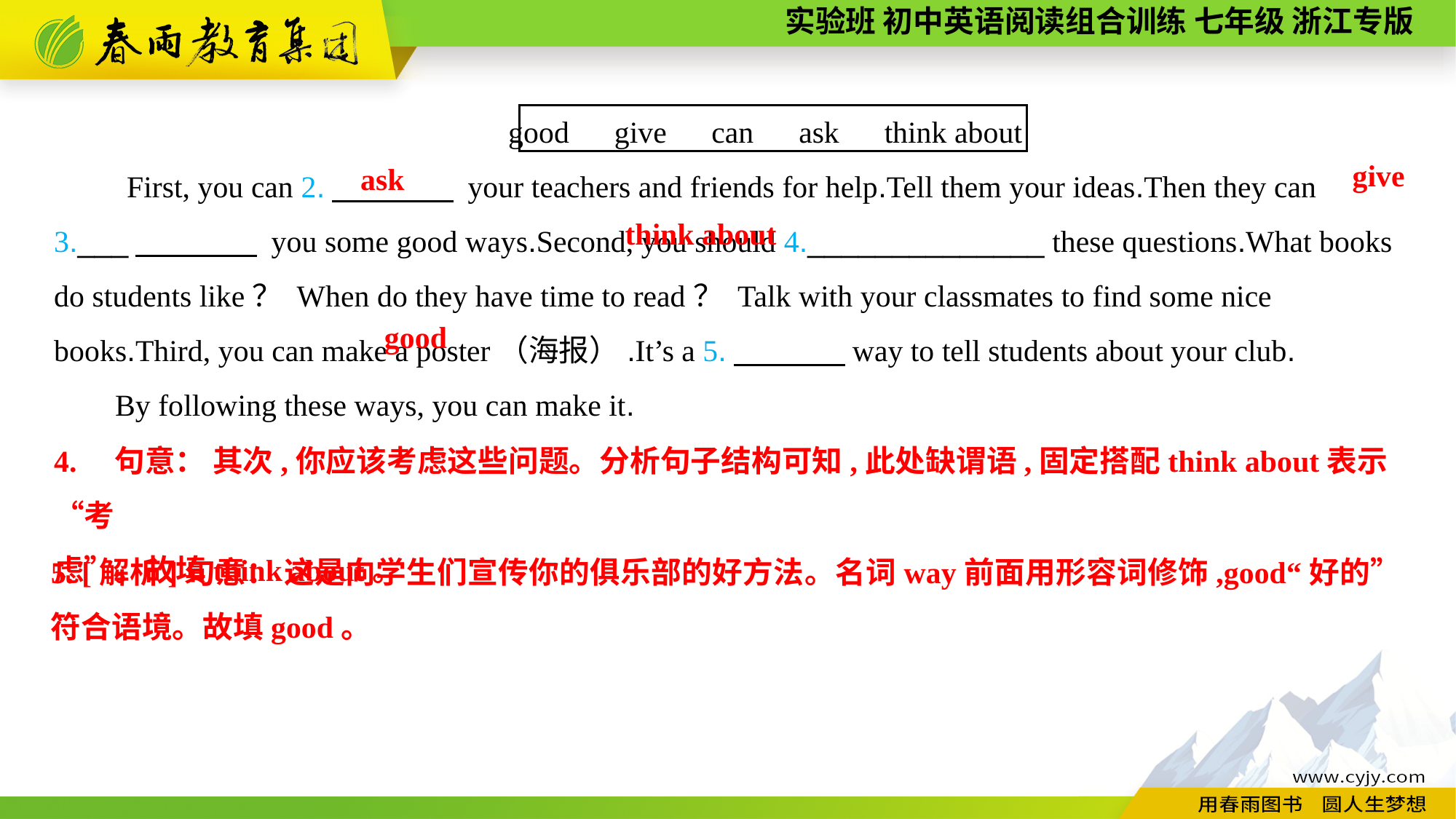

good　give　can　ask　think about
First, you can 2.　　　　 your teachers and friends for help.Tell them your ideas.Then they can 3.___　　　　 you some good ways.Second, you should 4.______________ these questions.What books do students like？ When do they have time to read？ Talk with your classmates to find some nice books.Third, you can make a poster（海报）.It’s a 5.　            way to tell students about your club.
        By following these ways, you can make it.

give
ask
think about
good
4.　句意： 其次,你应该考虑这些问题。分析句子结构可知,此处缺谓语,固定搭配think about表示“考
虑”。故填think about。
5. [解析]句意： 这是向学生们宣传你的俱乐部的好方法。名词way前面用形容词修饰,good“好的”符合语境。故填good。